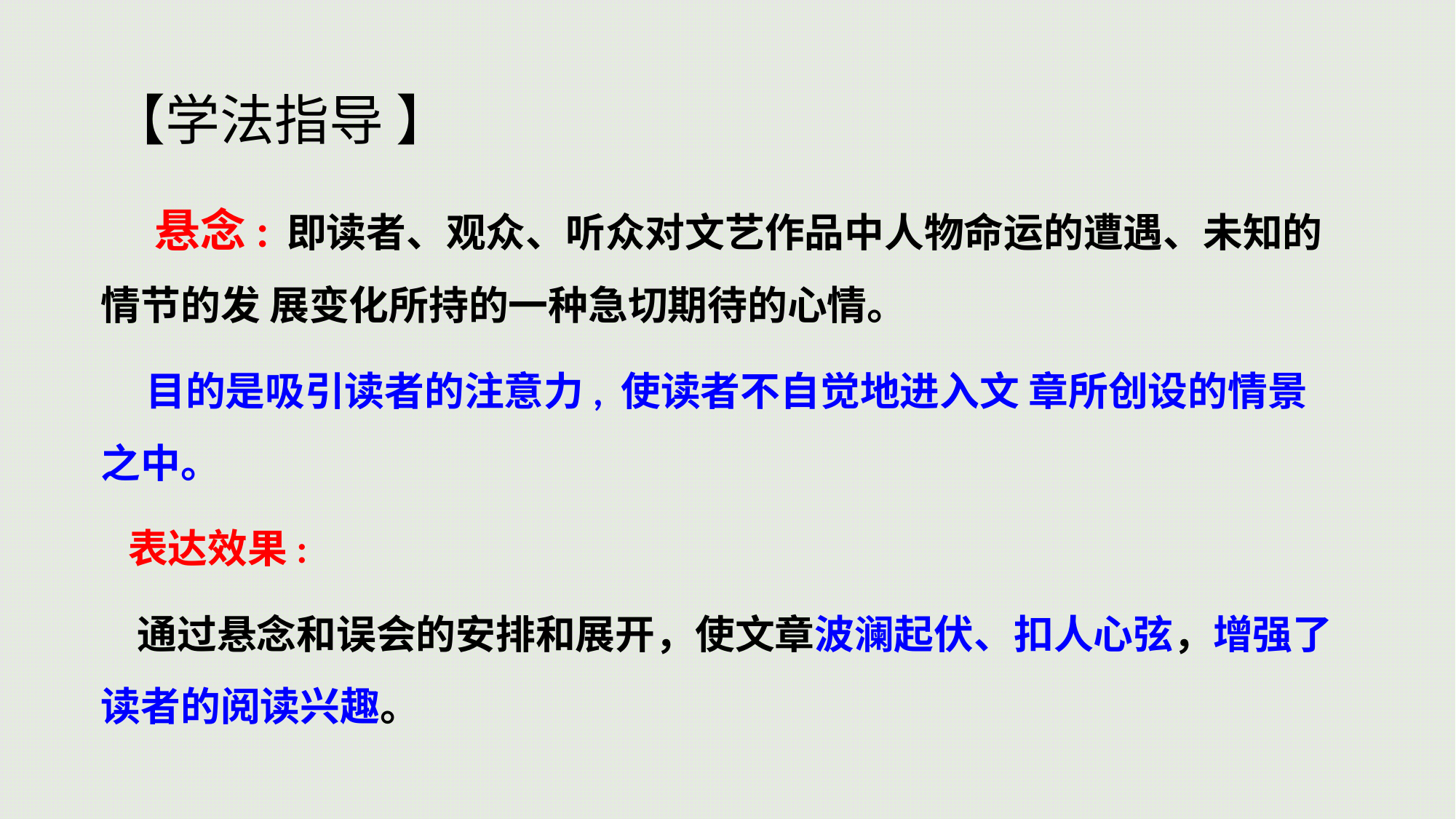

# 【学法指导 】
     悬念: 即读者、观众、听众对文艺作品中人物命运的遭遇、未知的情节的发 展变化所持的一种急切期待的心情。
    目的是吸引读者的注意力, 使读者不自觉地进入文 章所创设的情景之中。
  表达效果:
   通过悬念和误会的安排和展开，使文章波澜起伏、扣人心弦，增强了读者的阅读兴趣。